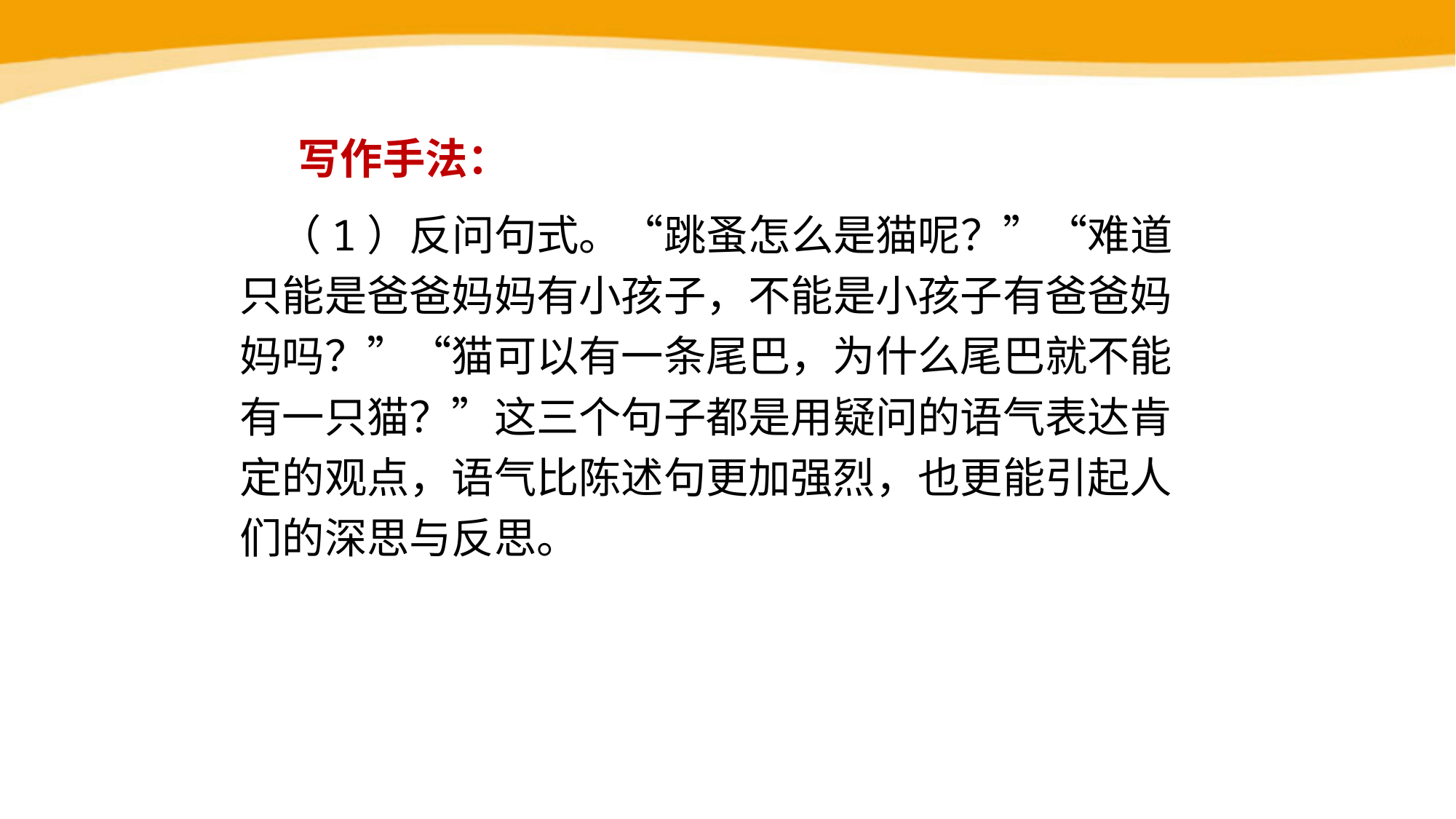

写作手法：
   （1）反问句式。“跳蚤怎么是猫呢？”“难道只能是爸爸妈妈有小孩子，不能是小孩子有爸爸妈妈吗？”“猫可以有一条尾巴，为什么尾巴就不能有一只猫？”这三个句子都是用疑问的语气表达肯定的观点，语气比陈述句更加强烈，也更能引起人们的深思与反思。